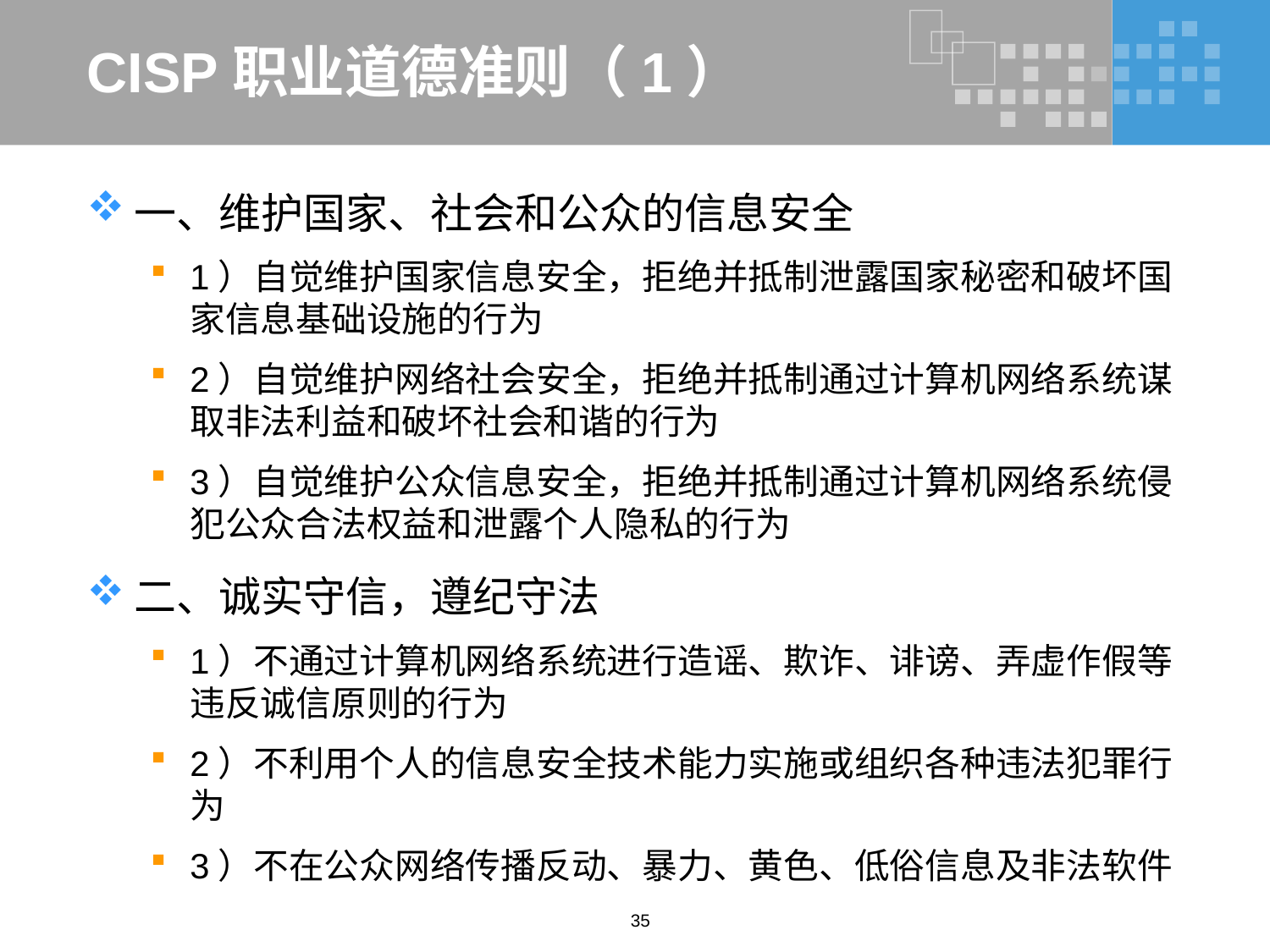

# CISP职业道德准则（1）
一、维护国家、社会和公众的信息安全
1）自觉维护国家信息安全，拒绝并抵制泄露国家秘密和破坏国家信息基础设施的行为
2）自觉维护网络社会安全，拒绝并抵制通过计算机网络系统谋取非法利益和破坏社会和谐的行为
3）自觉维护公众信息安全，拒绝并抵制通过计算机网络系统侵犯公众合法权益和泄露个人隐私的行为
二、诚实守信，遵纪守法
1）不通过计算机网络系统进行造谣、欺诈、诽谤、弄虚作假等违反诚信原则的行为
2）不利用个人的信息安全技术能力实施或组织各种违法犯罪行为
3）不在公众网络传播反动、暴力、黄色、低俗信息及非法软件
35